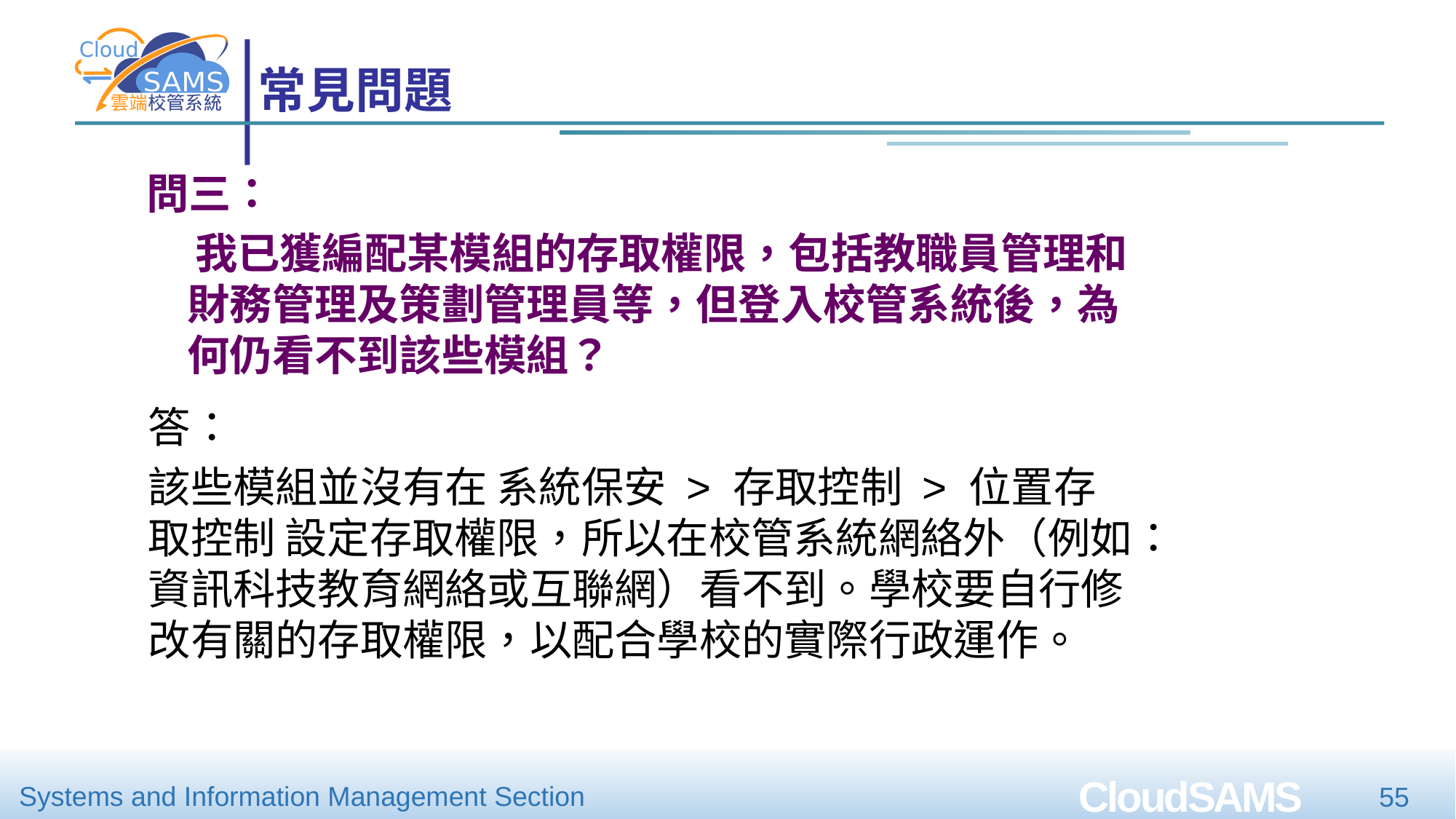

# 常見問題
問三：
    我已獲編配某模組的存取權限，包括教職員管理和財務管理及策劃管理員等，但登入校管系統後，為何仍看不到該些模組？
答：
該些模組並沒有在 系統保安 > 存取控制 > 位置存取控制 設定存取權限，所以在校管系統網絡外（例如：資訊科技教育網絡或互聯網）看不到。學校要自行修改有關的存取權限，以配合學校的實際行政運作。

55